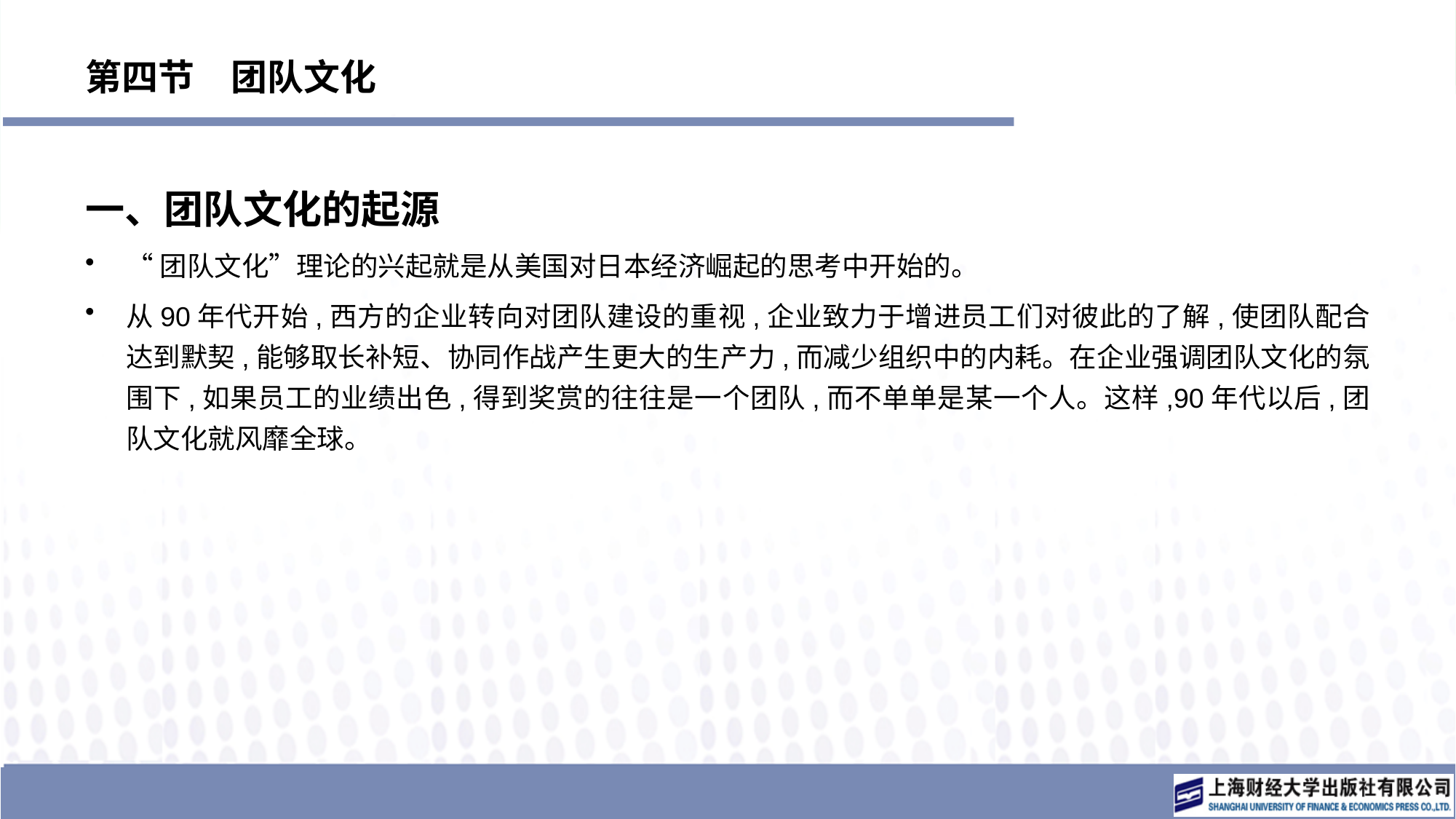

# 第四节　团队文化
一、团队文化的起源
“团队文化”理论的兴起就是从美国对日本经济崛起的思考中开始的。
从90年代开始,西方的企业转向对团队建设的重视,企业致力于增进员工们对彼此的了解,使团队配合达到默契,能够取长补短、协同作战产生更大的生产力,而减少组织中的内耗。在企业强调团队文化的氛围下,如果员工的业绩出色,得到奖赏的往往是一个团队,而不单单是某一个人。这样,90年代以后,团队文化就风靡全球。